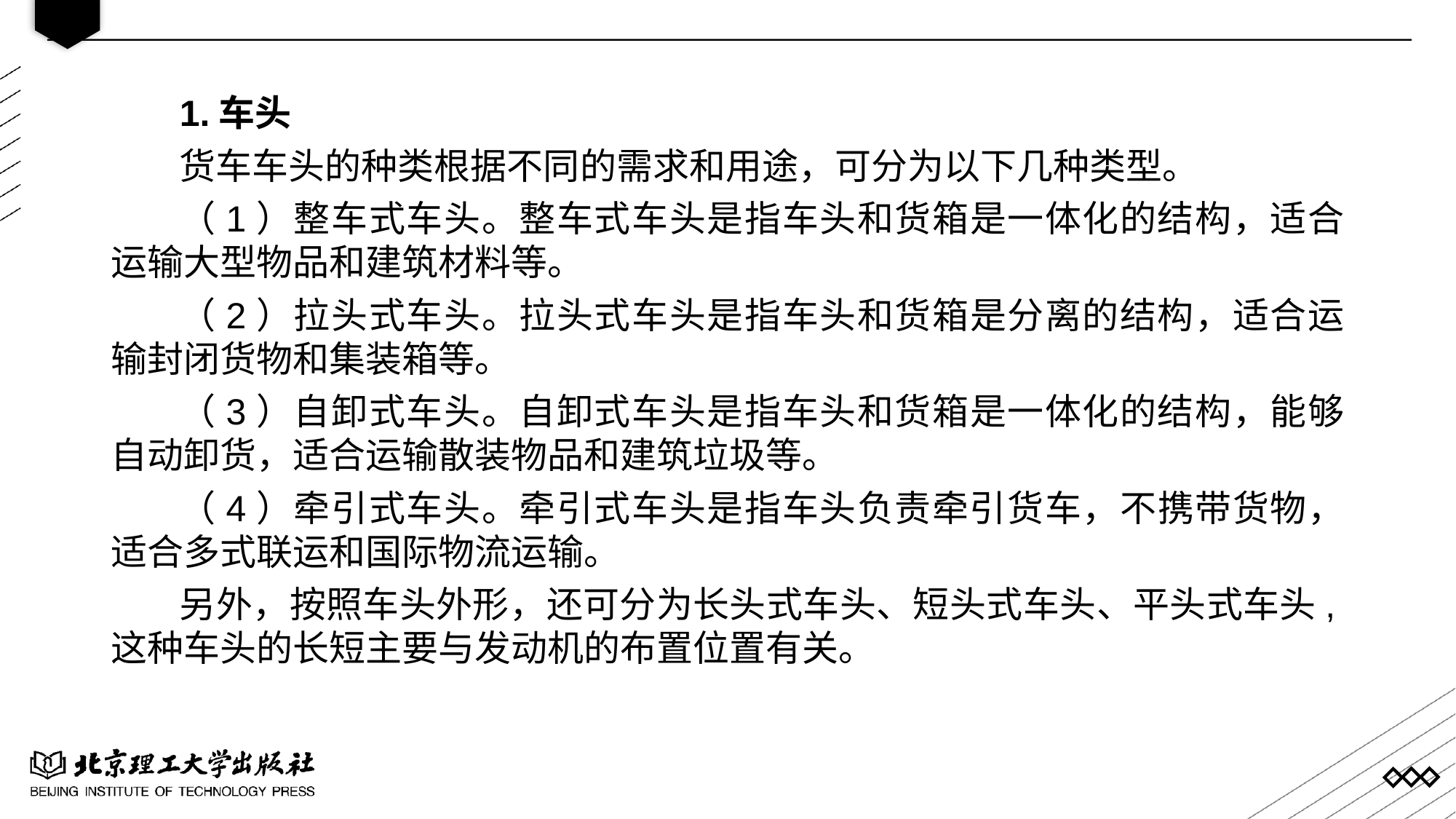

1.车头
货车车头的种类根据不同的需求和用途，可分为以下几种类型。
（1）整车式车头。整车式车头是指车头和货箱是一体化的结构，适合运输大型物品和建筑材料等。
（2）拉头式车头。拉头式车头是指车头和货箱是分离的结构，适合运输封闭货物和集装箱等。
（3）自卸式车头。自卸式车头是指车头和货箱是一体化的结构，能够自动卸货，适合运输散装物品和建筑垃圾等。
（4）牵引式车头。牵引式车头是指车头负责牵引货车，不携带货物，适合多式联运和国际物流运输。
另外，按照车头外形，还可分为长头式车头、短头式车头、平头式车头,这种车头的长短主要与发动机的布置位置有关。